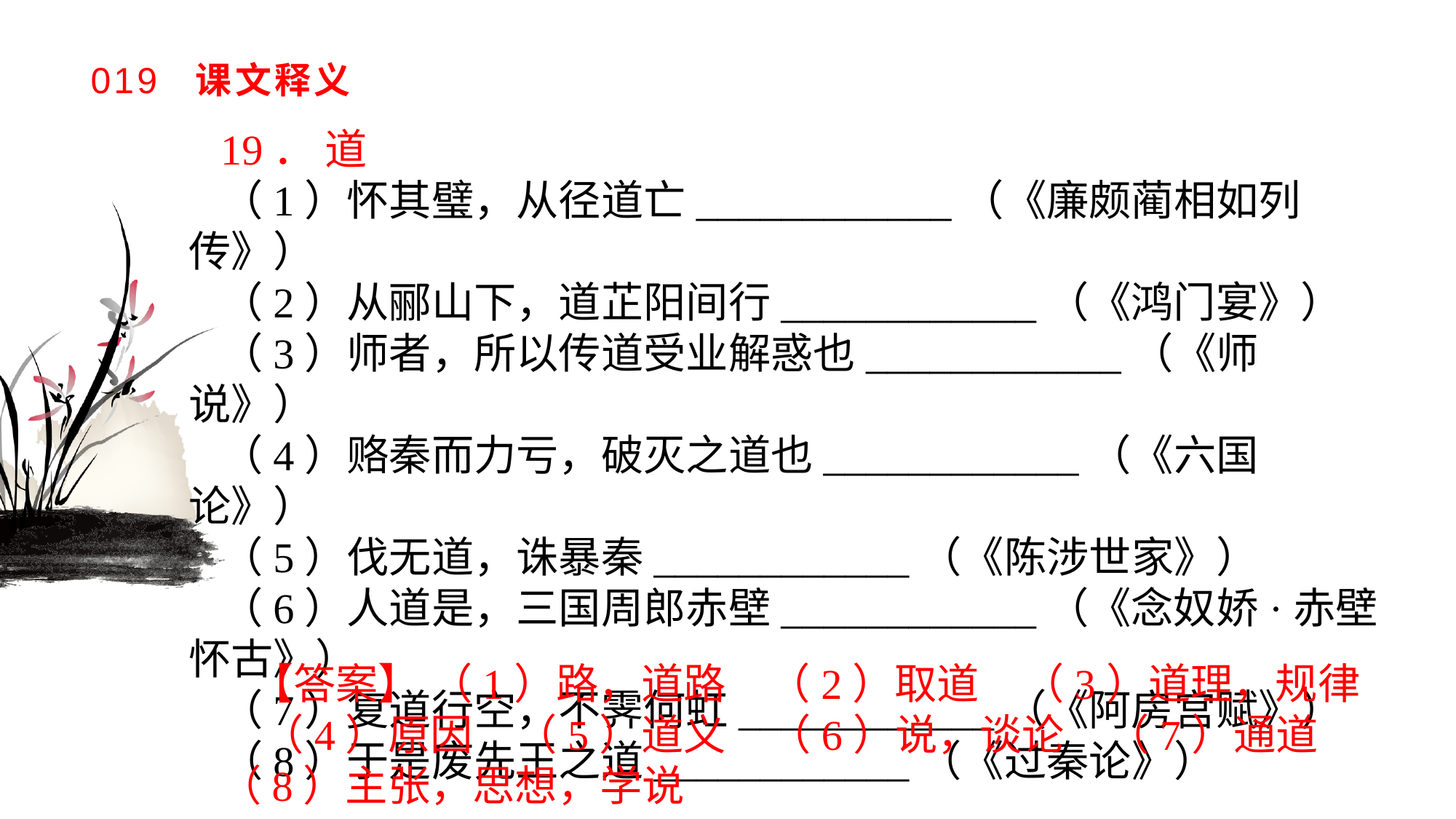

# 019  课文释义
19． 道
（1）怀其璧，从径道亡____________（《廉颇蔺相如列传》）（2）从郦山下，道芷阳间行____________（《鸿门宴》）（3）师者，所以传道受业解惑也____________（《师说》）（4）赂秦而力亏，破灭之道也____________（《六国论》）（5）伐无道，诛暴秦____________（《陈涉世家》）（6）人道是，三国周郎赤壁____________（《念奴娇·赤壁怀古》）（7）复道行空，不霁何虹____________（《阿房宫赋》）（8）于是废先王之道____________（《过秦论》）
【答案】 （1）路，道路　（2）取道　（3）道理，规律　（4）原因　（5）道义　（6）说，谈论　（7）通道　（8）主张，思想，学说